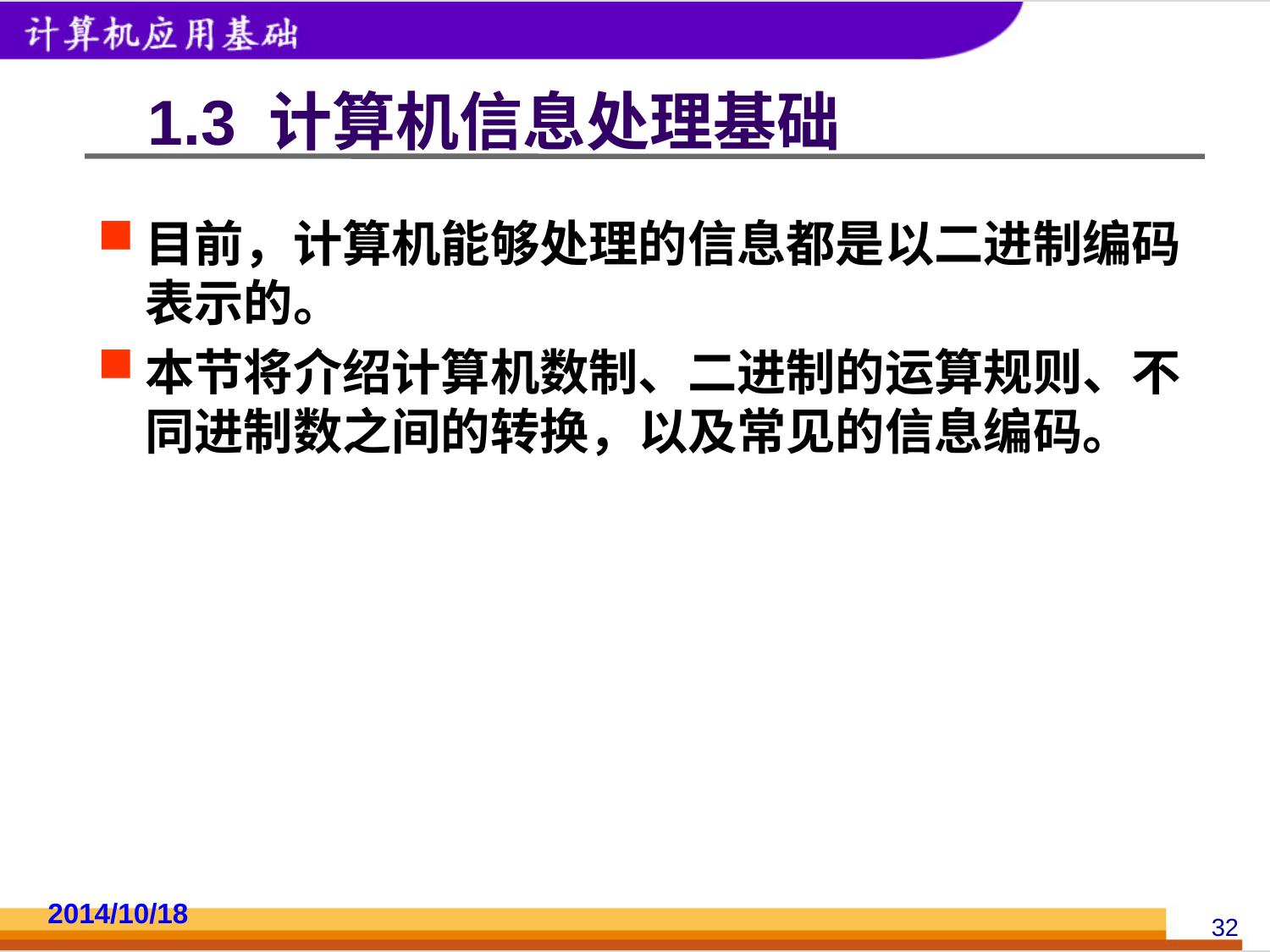

# 1.3 计算机信息处理基础
目前，计算机能够处理的信息都是以二进制编码表示的。
本节将介绍计算机数制、二进制的运算规则、不同进制数之间的转换，以及常见的信息编码。
2014/10/18